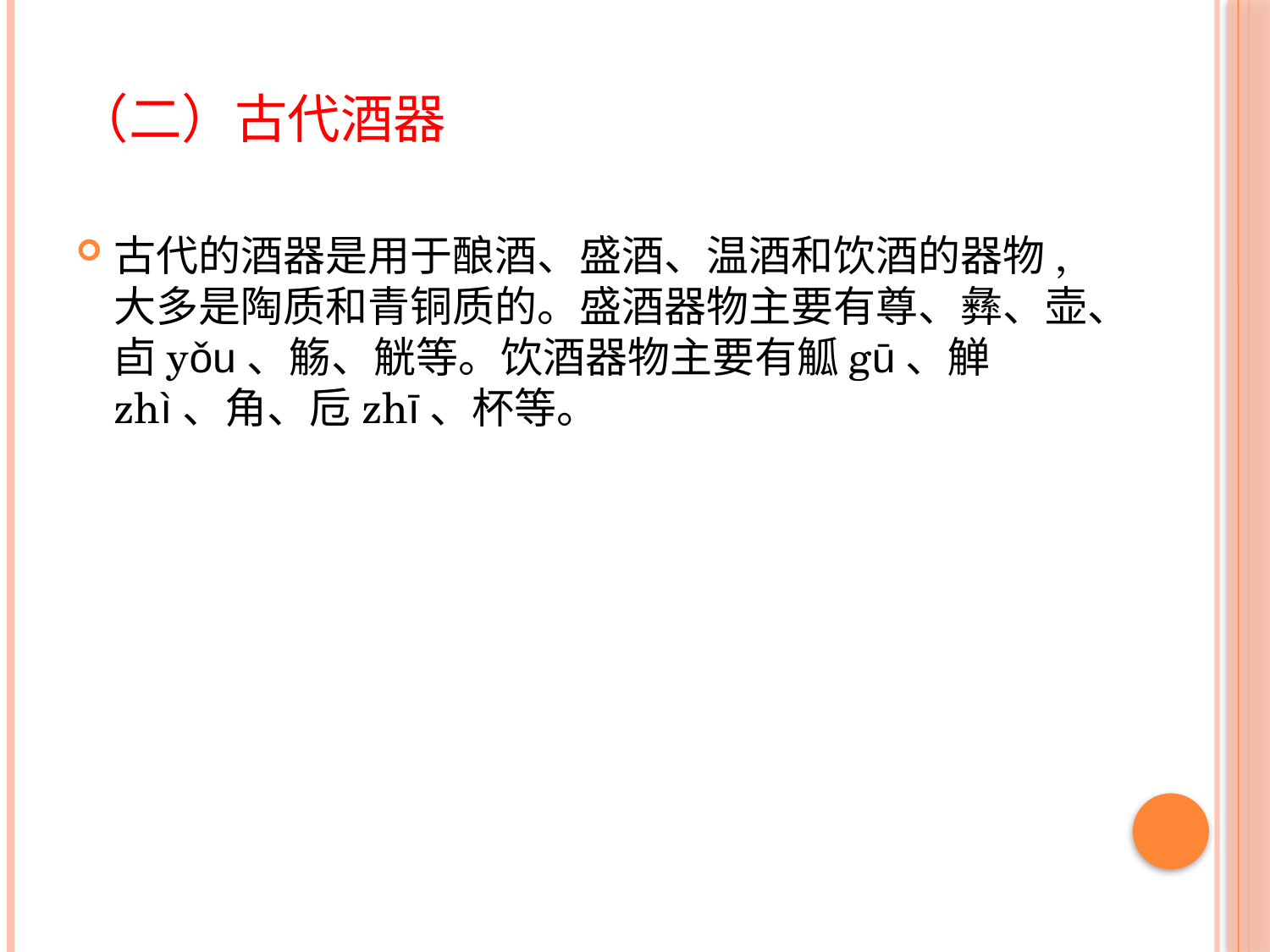

# （二）古代酒器
古代的酒器是用于酿酒、盛酒、温酒和饮酒的器物,大多是陶质和青铜质的。盛酒器物主要有尊、彝、壶、卣yǒu、觞、觥等。饮酒器物主要有觚gū、觯zhì、角、卮zhī、杯等。